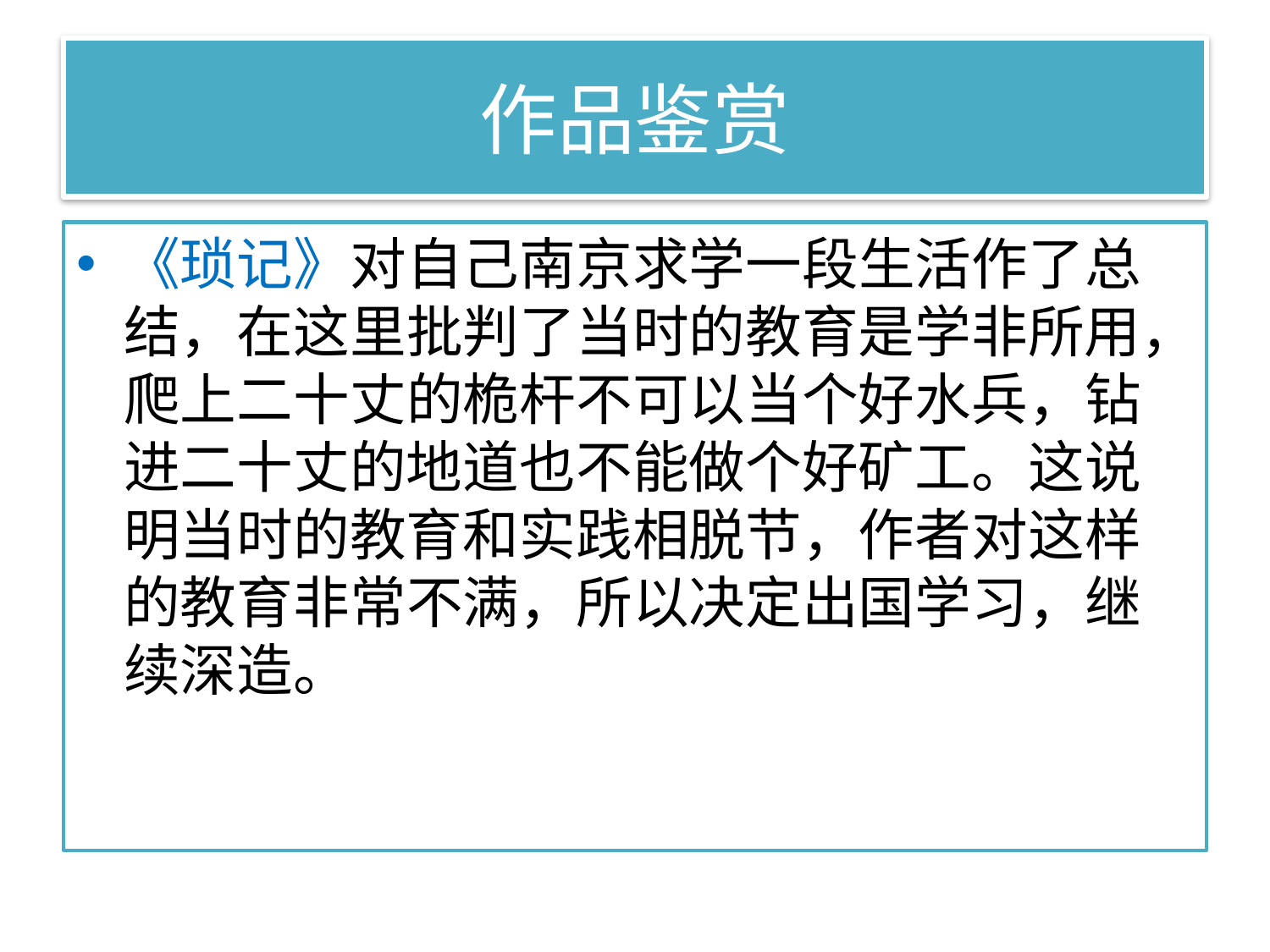

# 作品鉴赏
《琐记》对自己南京求学一段生活作了总结，在这里批判了当时的教育是学非所用，爬上二十丈的桅杆不可以当个好水兵，钻进二十丈的地道也不能做个好矿工。这说明当时的教育和实践相脱节，作者对这样的教育非常不满，所以决定出国学习，继续深造。